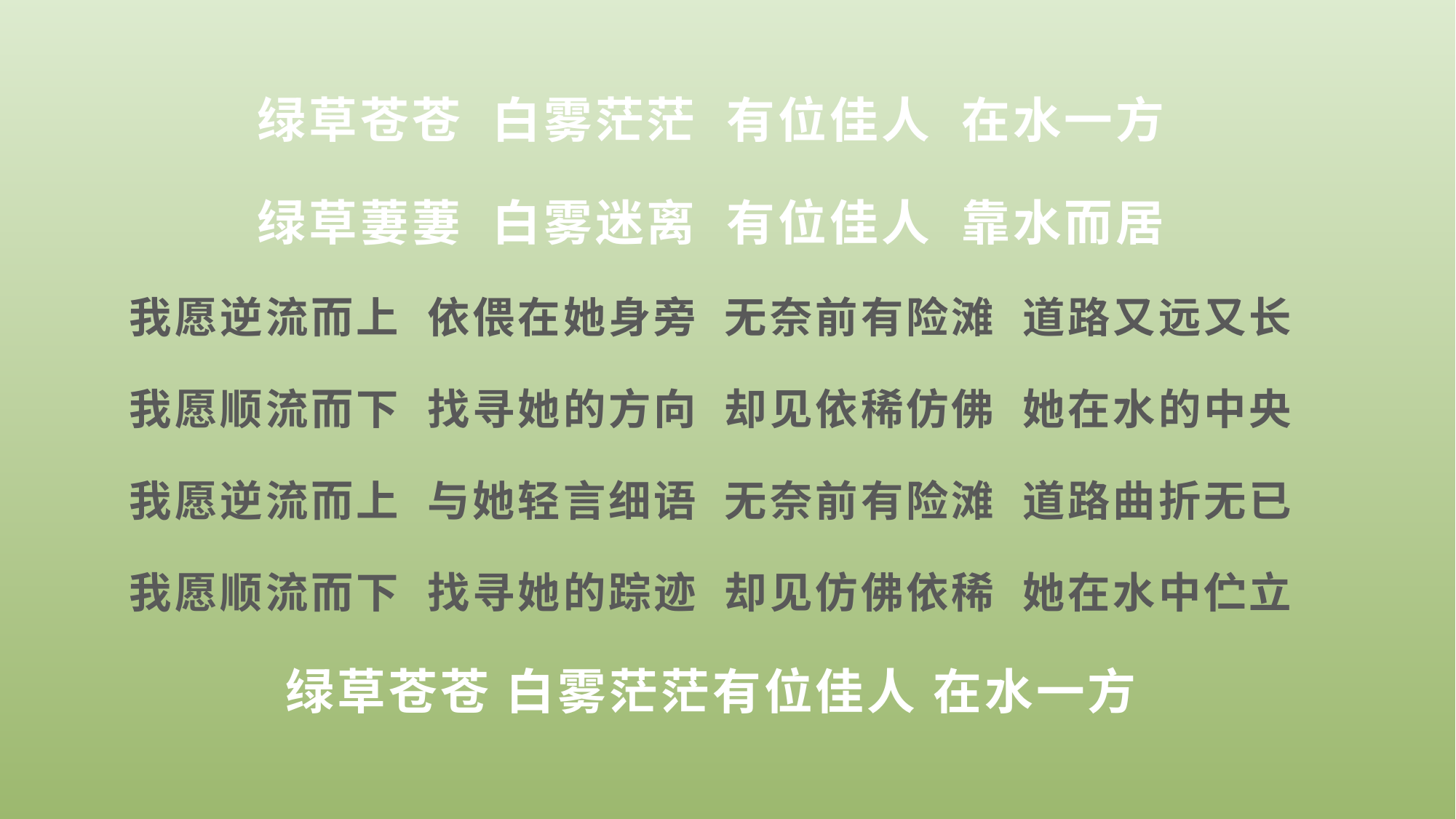

绿草苍苍  白雾茫茫  有位佳人  在水一方
绿草萋萋  白雾迷离  有位佳人  靠水而居
我愿逆流而上  依偎在她身旁  无奈前有险滩  道路又远又长
我愿顺流而下  找寻她的方向  却见依稀仿佛  她在水的中央
我愿逆流而上  与她轻言细语  无奈前有险滩  道路曲折无已
我愿顺流而下  找寻她的踪迹  却见仿佛依稀  她在水中伫立
绿草苍苍 白雾茫茫有位佳人 在水一方